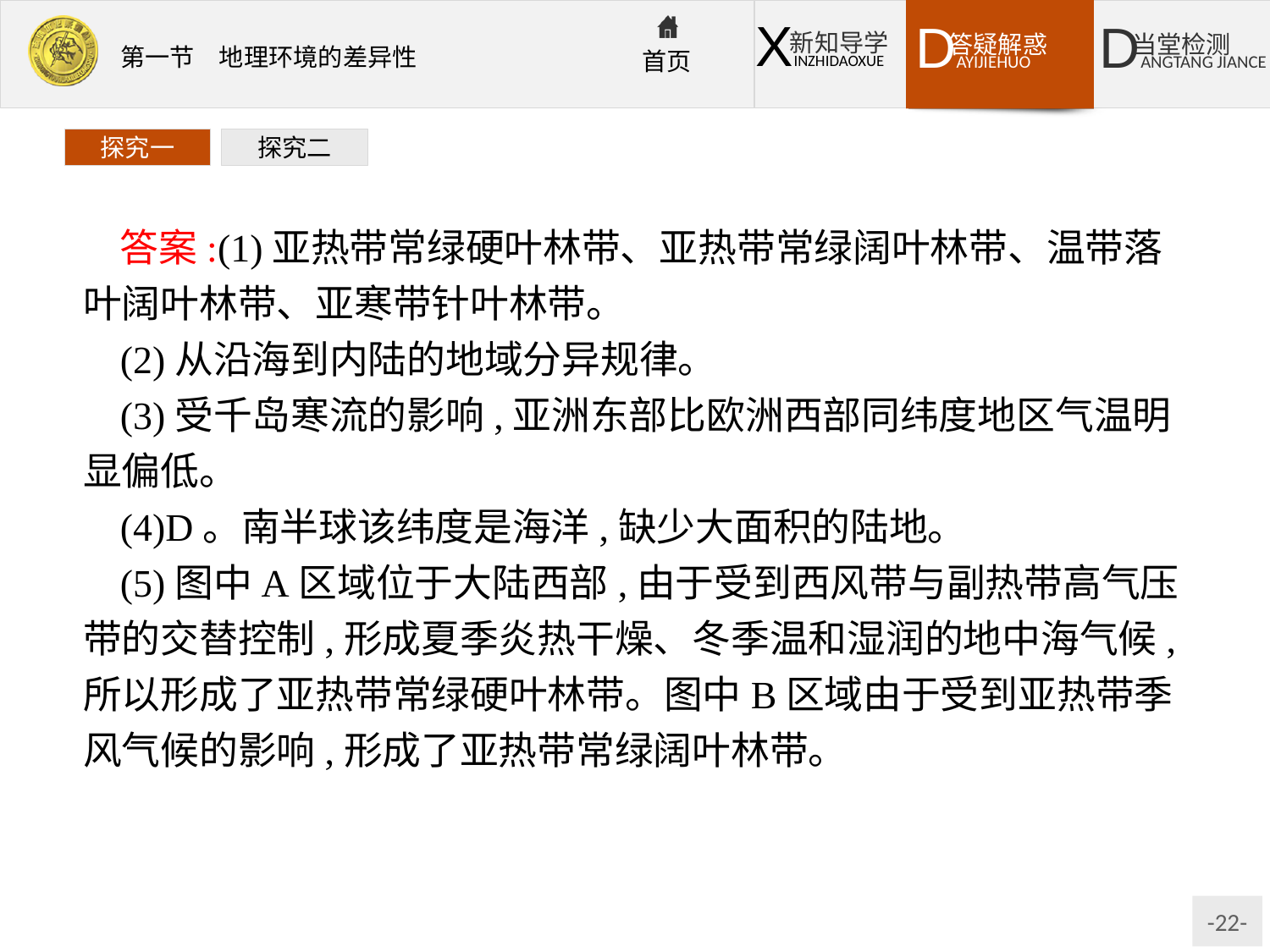

探究一
探究二
答案:(1)亚热带常绿硬叶林带、亚热带常绿阔叶林带、温带落叶阔叶林带、亚寒带针叶林带。
(2)从沿海到内陆的地域分异规律。
(3)受千岛寒流的影响,亚洲东部比欧洲西部同纬度地区气温明显偏低。
(4)D。南半球该纬度是海洋,缺少大面积的陆地。
(5)图中A区域位于大陆西部,由于受到西风带与副热带高气压带的交替控制,形成夏季炎热干燥、冬季温和湿润的地中海气候,所以形成了亚热带常绿硬叶林带。图中B区域由于受到亚热带季风气候的影响,形成了亚热带常绿阔叶林带。